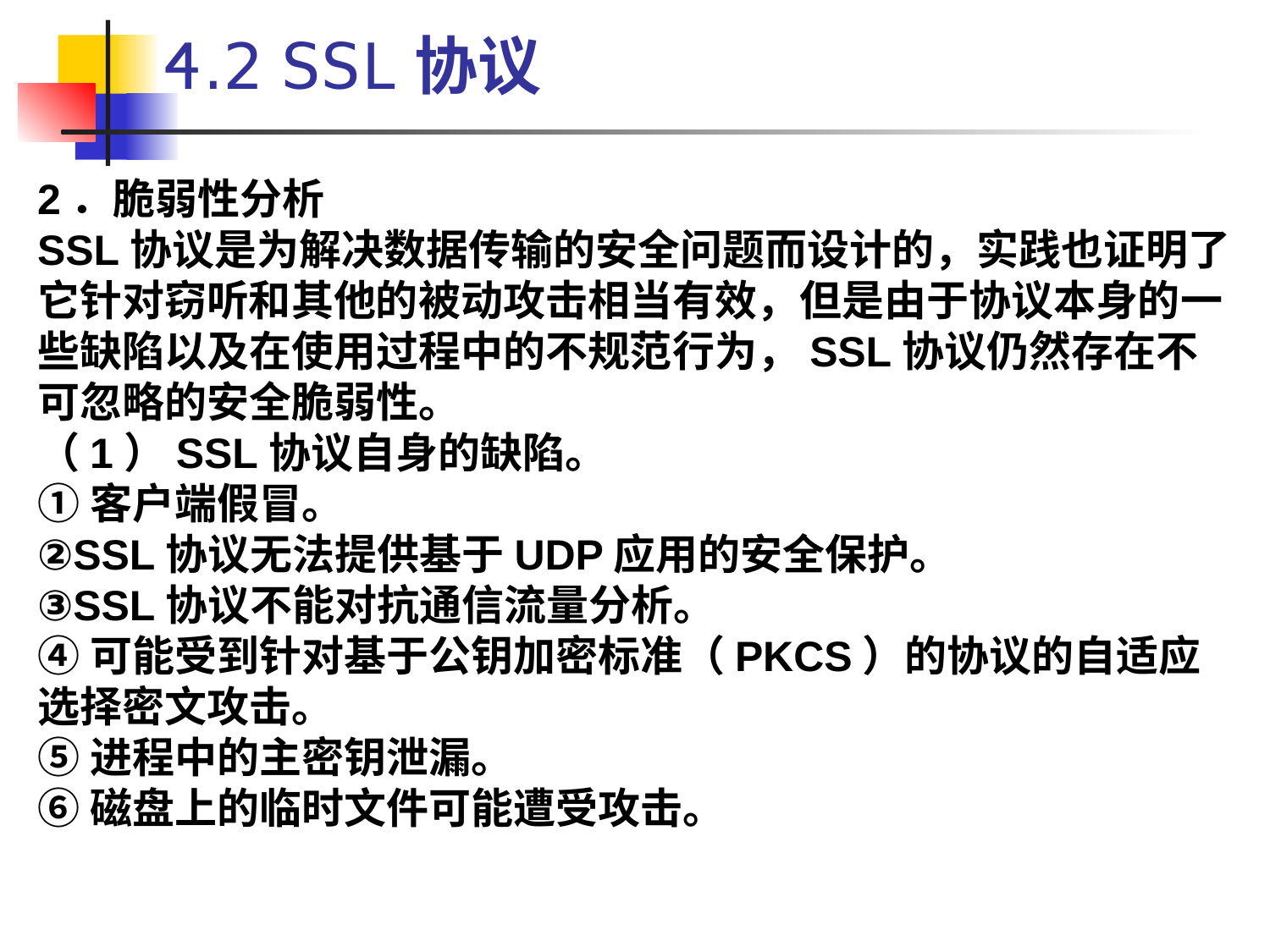

4.2 SSL协议
2．脆弱性分析
SSL协议是为解决数据传输的安全问题而设计的，实践也证明了它针对窃听和其他的被动攻击相当有效，但是由于协议本身的一些缺陷以及在使用过程中的不规范行为，SSL协议仍然存在不可忽略的安全脆弱性。
（1）SSL协议自身的缺陷。
①客户端假冒。
②SSL协议无法提供基于UDP应用的安全保护。
③SSL协议不能对抗通信流量分析。
④可能受到针对基于公钥加密标准（PKCS）的协议的自适应选择密文攻击。
⑤进程中的主密钥泄漏。
⑥磁盘上的临时文件可能遭受攻击。